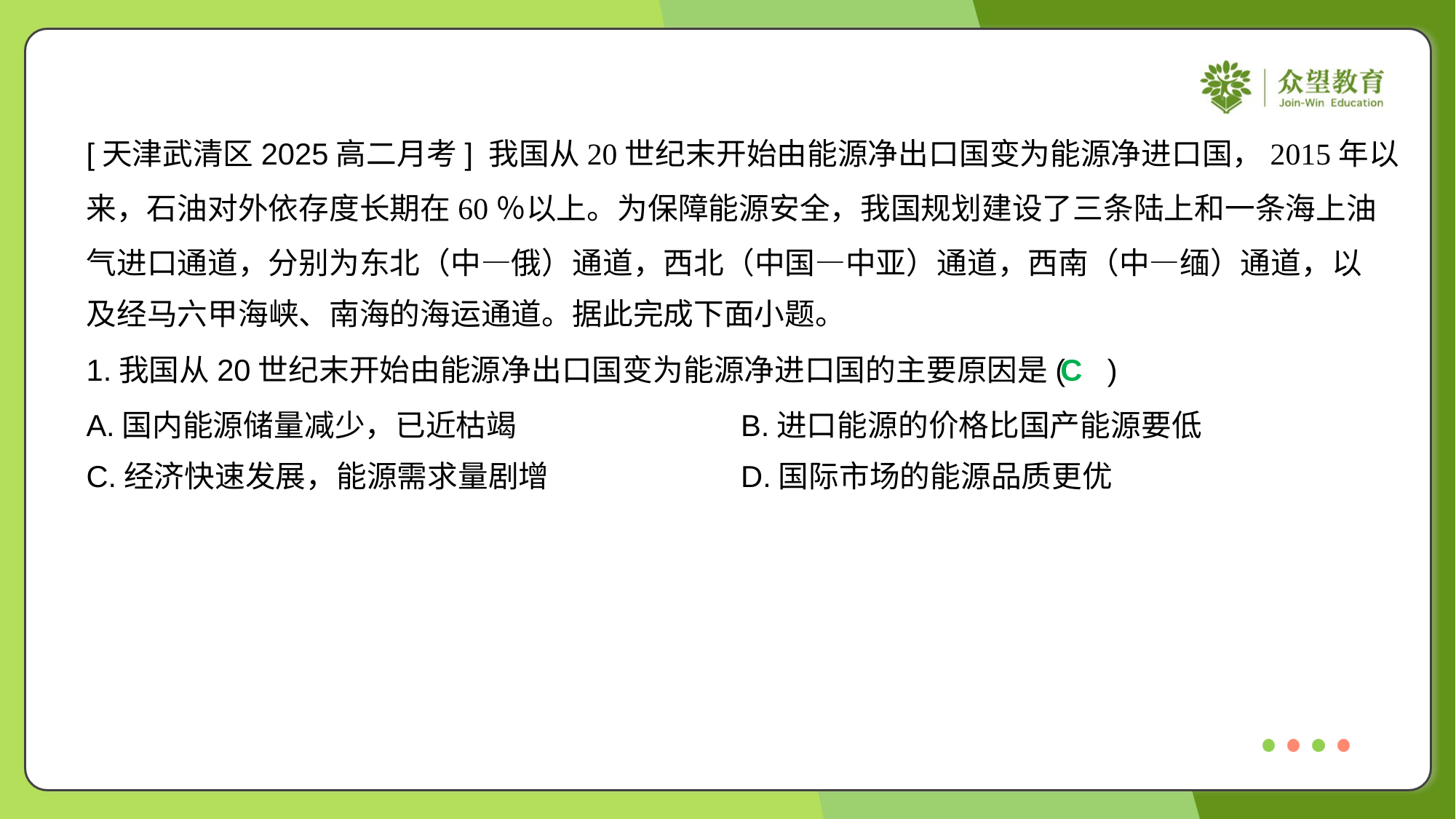

[天津武清区2025高二月考] 我国从20世纪末开始由能源净出口国变为能源净进口国，2015年以
来，石油对外依存度长期在60％以上。为保障能源安全，我国规划建设了三条陆上和一条海上油
气进口通道，分别为东北（中—俄）通道，西北（中国—中亚）通道，西南（中—缅）通道，以
及经马六甲海峡、南海的海运通道。据此完成下面小题。
1.我国从20世纪末开始由能源净出口国变为能源净进口国的主要原因是(     )
C
A.国内能源储量减少，已近枯竭	B.进口能源的价格比国产能源要低
C.经济快速发展，能源需求量剧增	D.国际市场的能源品质更优